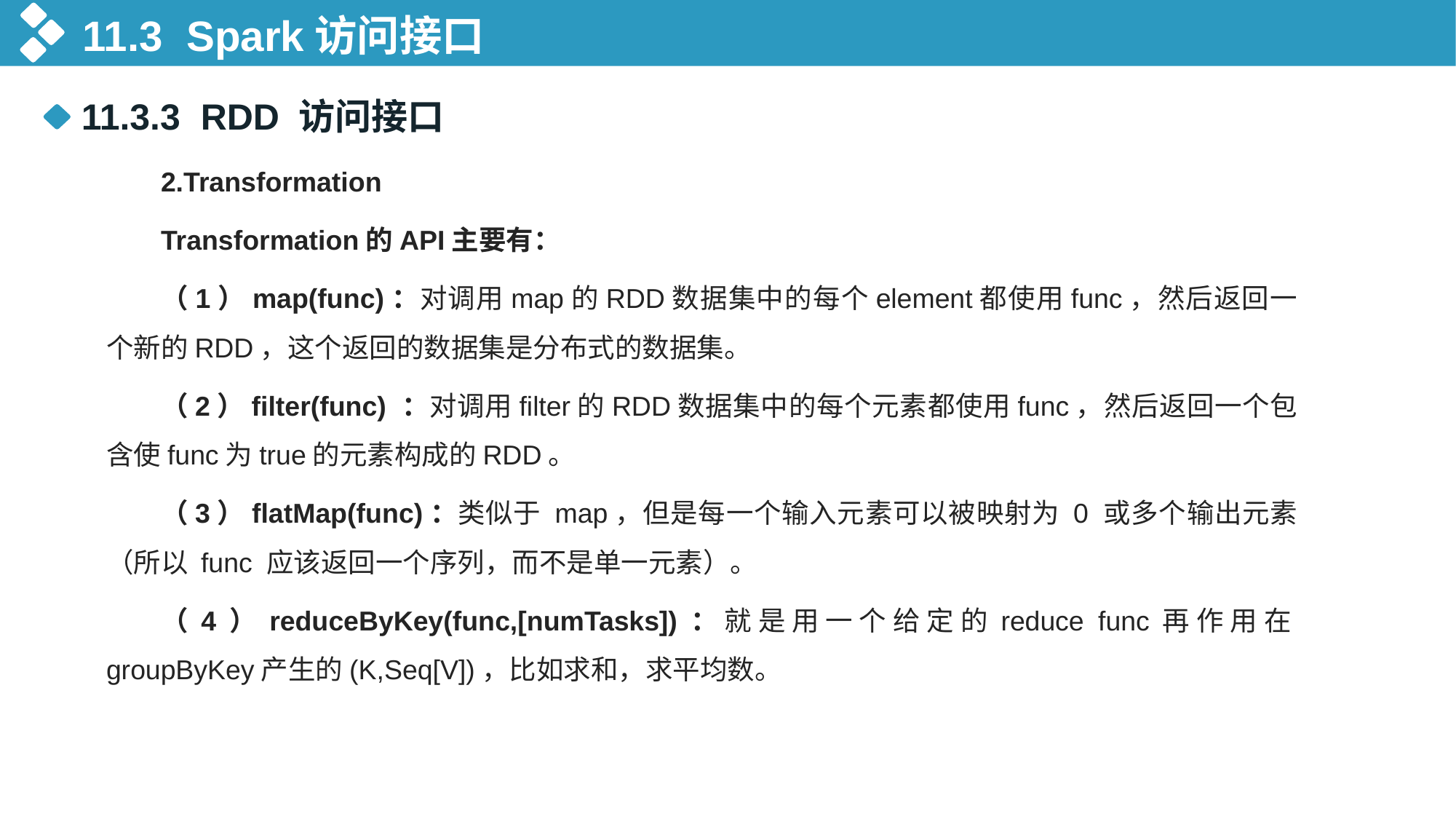

11.3  Spark访问接口
11.3.3  RDD 访问接口

2.Transformation
Transformation的API主要有：
（1）map(func)：对调用map的RDD数据集中的每个element都使用func，然后返回一个新的RDD，这个返回的数据集是分布式的数据集。
（2）filter(func) ：对调用filter的RDD数据集中的每个元素都使用func，然后返回一个包含使func为true的元素构成的RDD。
（3）flatMap(func)：类似于 map，但是每一个输入元素可以被映射为 0 或多个输出元素（所以 func 应该返回一个序列，而不是单一元素）。
（4）reduceByKey(func,[numTasks])：就是用一个给定的reduce func再作用在groupByKey产生的(K,Seq[V])，比如求和，求平均数。